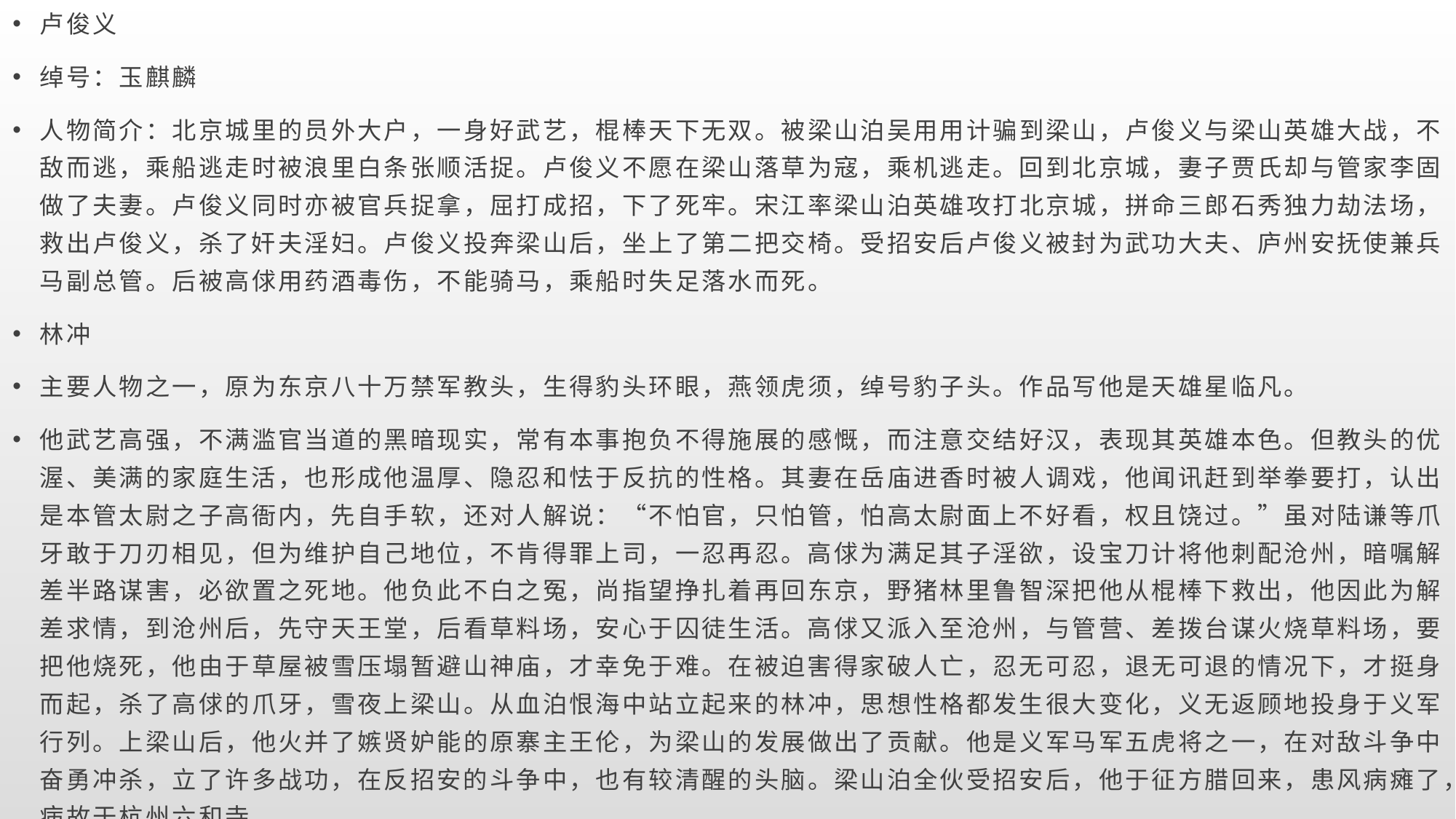

卢俊义
绰号：玉麒麟
人物简介：北京城里的员外大户，一身好武艺，棍棒天下无双。被梁山泊吴用用计骗到梁山，卢俊义与梁山英雄大战，不敌而逃，乘船逃走时被浪里白条张顺活捉。卢俊义不愿在梁山落草为寇，乘机逃走。回到北京城，妻子贾氏却与管家李固做了夫妻。卢俊义同时亦被官兵捉拿，屈打成招，下了死牢。宋江率梁山泊英雄攻打北京城，拼命三郎石秀独力劫法场，救出卢俊义，杀了奸夫淫妇。卢俊义投奔梁山后，坐上了第二把交椅。受招安后卢俊义被封为武功大夫、庐州安抚使兼兵马副总管。后被高俅用药酒毒伤，不能骑马，乘船时失足落水而死。
林冲
主要人物之一，原为东京八十万禁军教头，生得豹头环眼，燕领虎须，绰号豹子头。作品写他是天雄星临凡。
他武艺高强，不满滥官当道的黑暗现实，常有本事抱负不得施展的感慨，而注意交结好汉，表现其英雄本色。但教头的优渥、美满的家庭生活，也形成他温厚、隐忍和怯于反抗的性格。其妻在岳庙进香时被人调戏，他闻讯赶到举拳要打，认出是本管太尉之子高衙内，先自手软，还对人解说：“不怕官，只怕管，怕高太尉面上不好看，权且饶过。”虽对陆谦等爪牙敢于刀刃相见，但为维护自己地位，不肯得罪上司，一忍再忍。高俅为满足其子淫欲，设宝刀计将他刺配沧州，暗嘱解差半路谋害，必欲置之死地。他负此不白之冤，尚指望挣扎着再回东京，野猪林里鲁智深把他从棍棒下救出，他因此为解差求情，到沧州后，先守天王堂，后看草料场，安心于囚徒生活。高俅又派入至沧州，与管营、差拨台谋火烧草料场，要把他烧死，他由于草屋被雪压塌暂避山神庙，才幸免于难。在被迫害得家破人亡，忍无可忍，退无可退的情况下，才挺身而起，杀了高俅的爪牙，雪夜上梁山。从血泊恨海中站立起来的林冲，思想性格都发生很大变化，义无返顾地投身于义军行列。上梁山后，他火并了嫉贤妒能的原寨主王伦，为梁山的发展做出了贡献。他是义军马军五虎将之一，在对敌斗争中奋勇冲杀，立了许多战功，在反招安的斗争中，也有较清醒的头脑。梁山泊全伙受招安后，他于征方腊回来，患风病瘫了，病故于杭州六和寺。